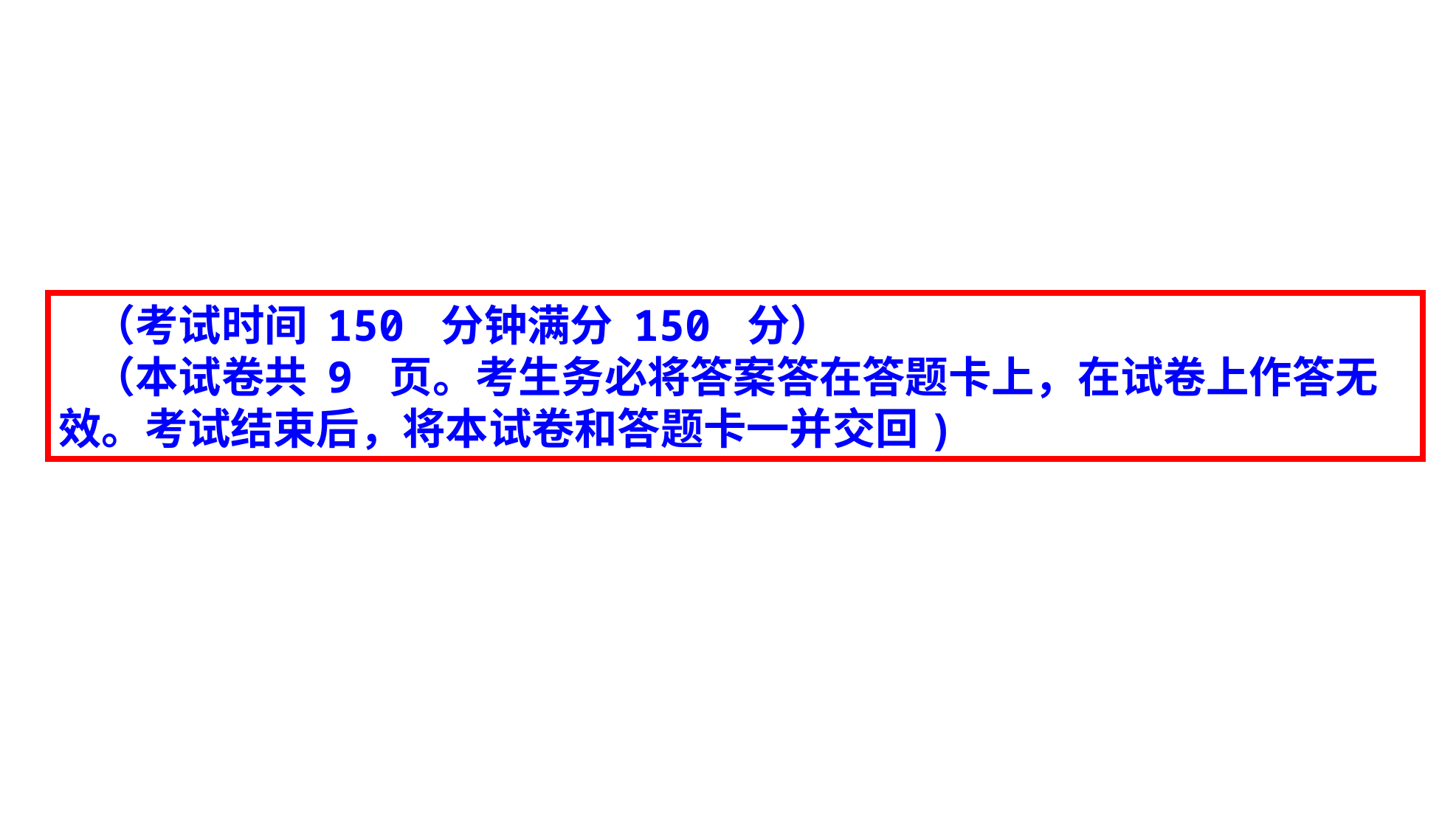

（考试时间 150 分钟满分 150 分）
（本试卷共 9 页。考生务必将答案答在答题卡上，在试卷上作答无效。考试结束后，将本试卷和答题卡一并交回)